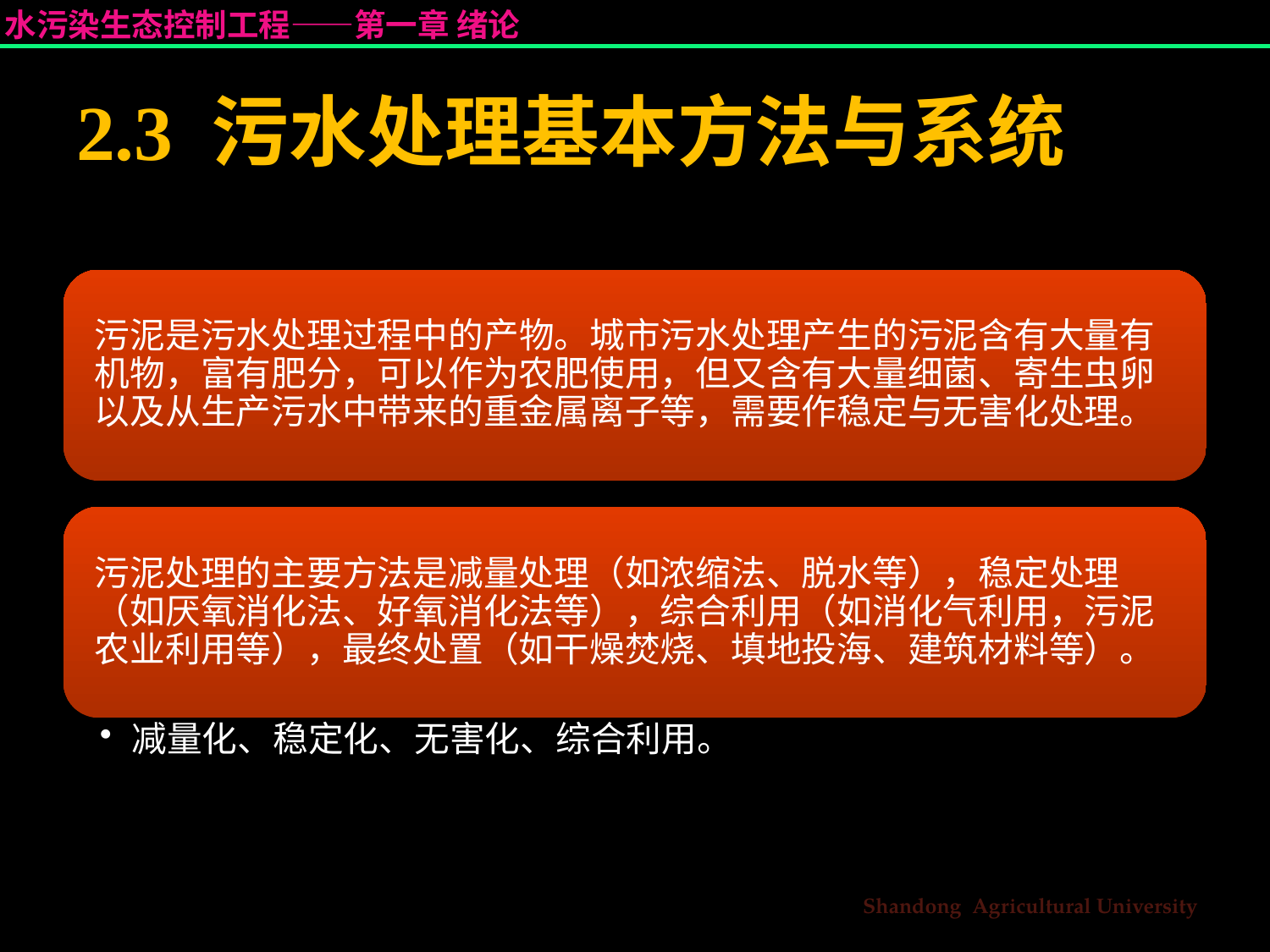

# 2.3 污水处理基本方法与系统
污泥是污水处理过程中的产物。城市污水处理产生的污泥含有大量有机物，富有肥分，可以作为农肥使用，但又含有大量细菌、寄生虫卵以及从生产污水中带来的重金属离子等，需要作稳定与无害化处理。
污泥处理的主要方法是减量处理（如浓缩法、脱水等），稳定处理（如厌氧消化法、好氧消化法等），综合利用（如消化气利用，污泥农业利用等），最终处置（如干燥焚烧、填地投海、建筑材料等）。
减量化、稳定化、无害化、综合利用。